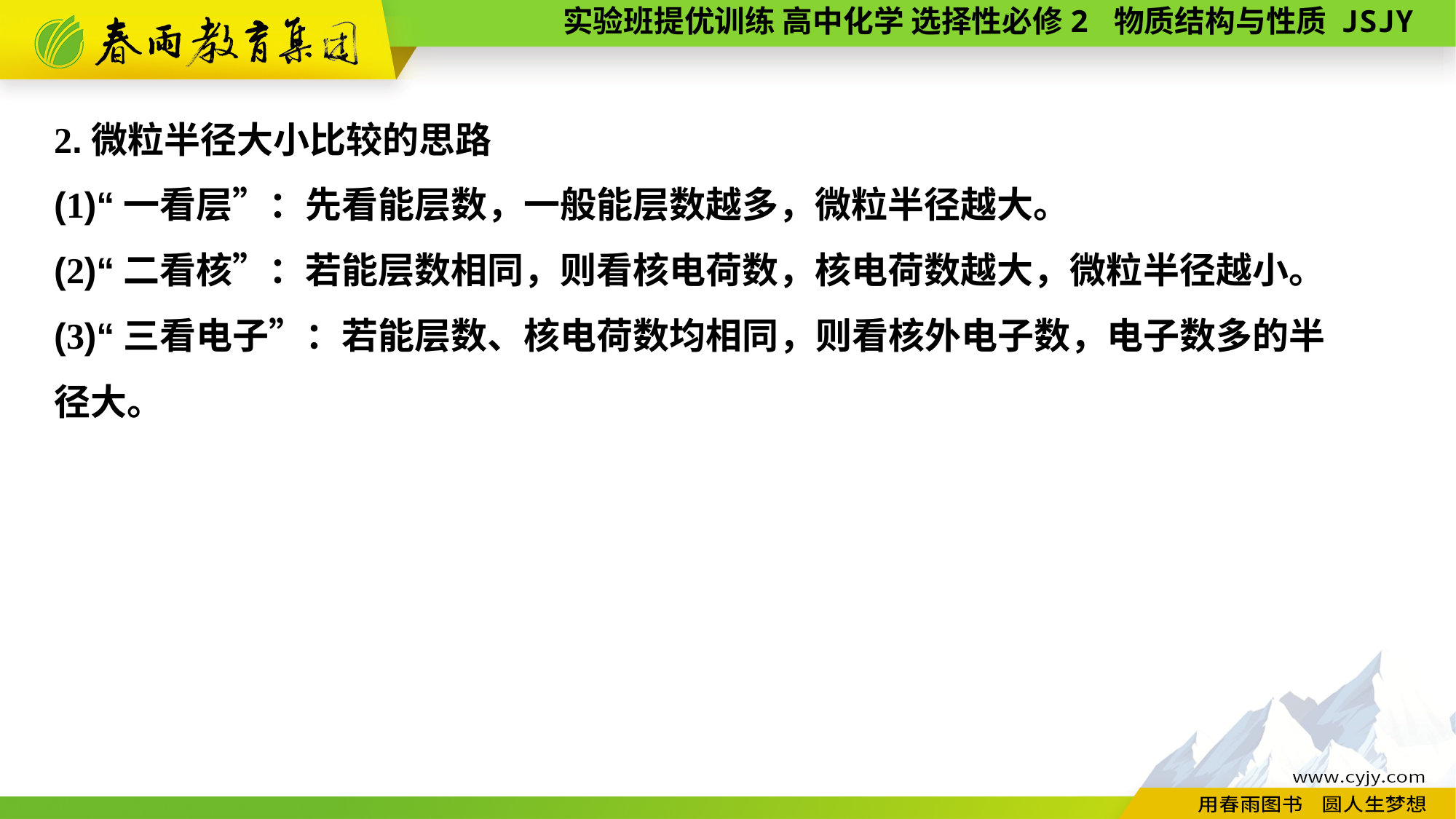

2.微粒半径大小比较的思路
(1)“一看层”：先看能层数，一般能层数越多，微粒半径越大。
(2)“二看核”：若能层数相同，则看核电荷数，核电荷数越大，微粒半径越小。
(3)“三看电子”：若能层数、核电荷数均相同，则看核外电子数，电子数多的半
径大。